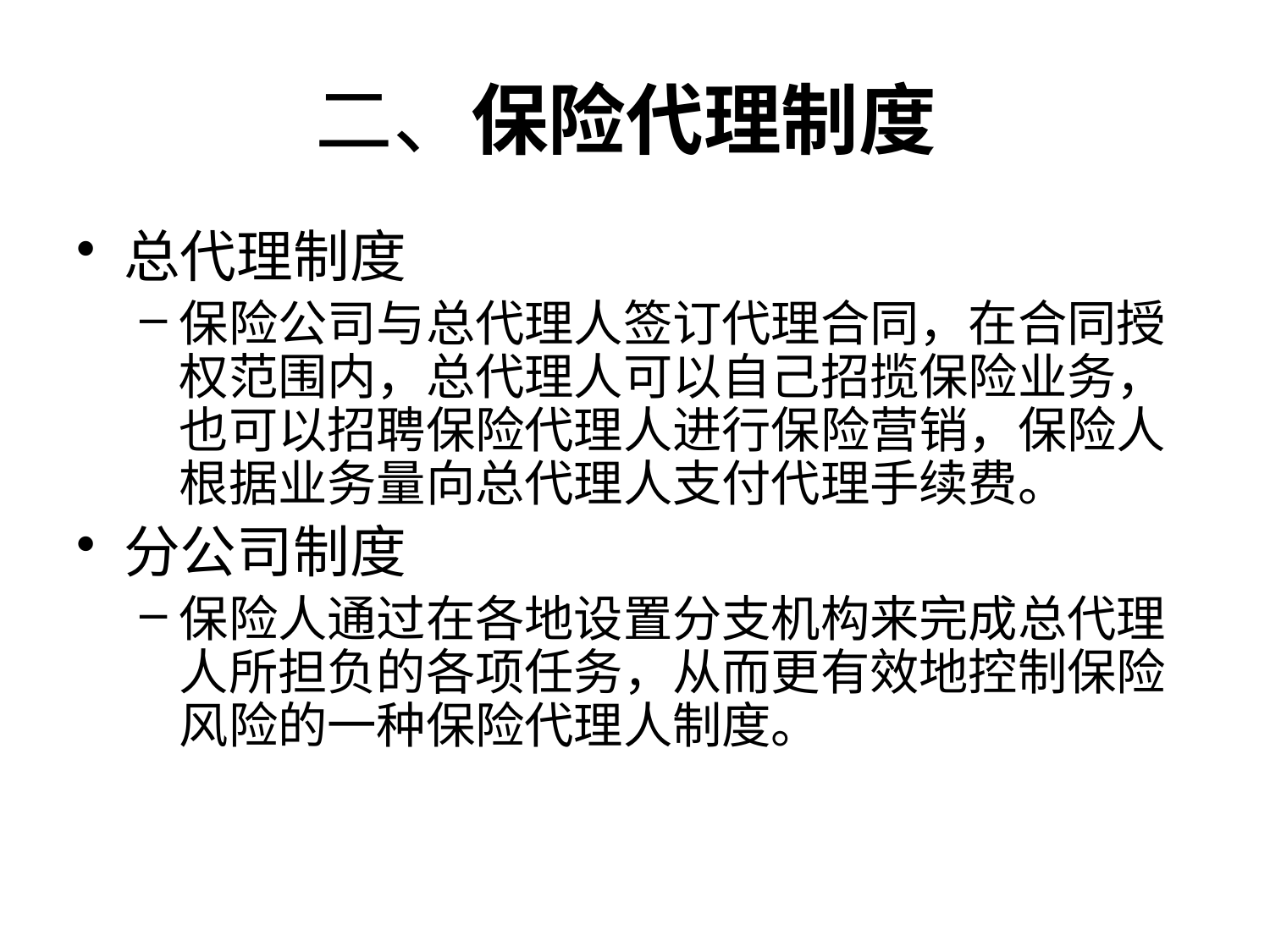

# 二、保险代理制度
总代理制度
保险公司与总代理人签订代理合同，在合同授权范围内，总代理人可以自己招揽保险业务，也可以招聘保险代理人进行保险营销，保险人根据业务量向总代理人支付代理手续费。
分公司制度
保险人通过在各地设置分支机构来完成总代理人所担负的各项任务，从而更有效地控制保险风险的一种保险代理人制度。